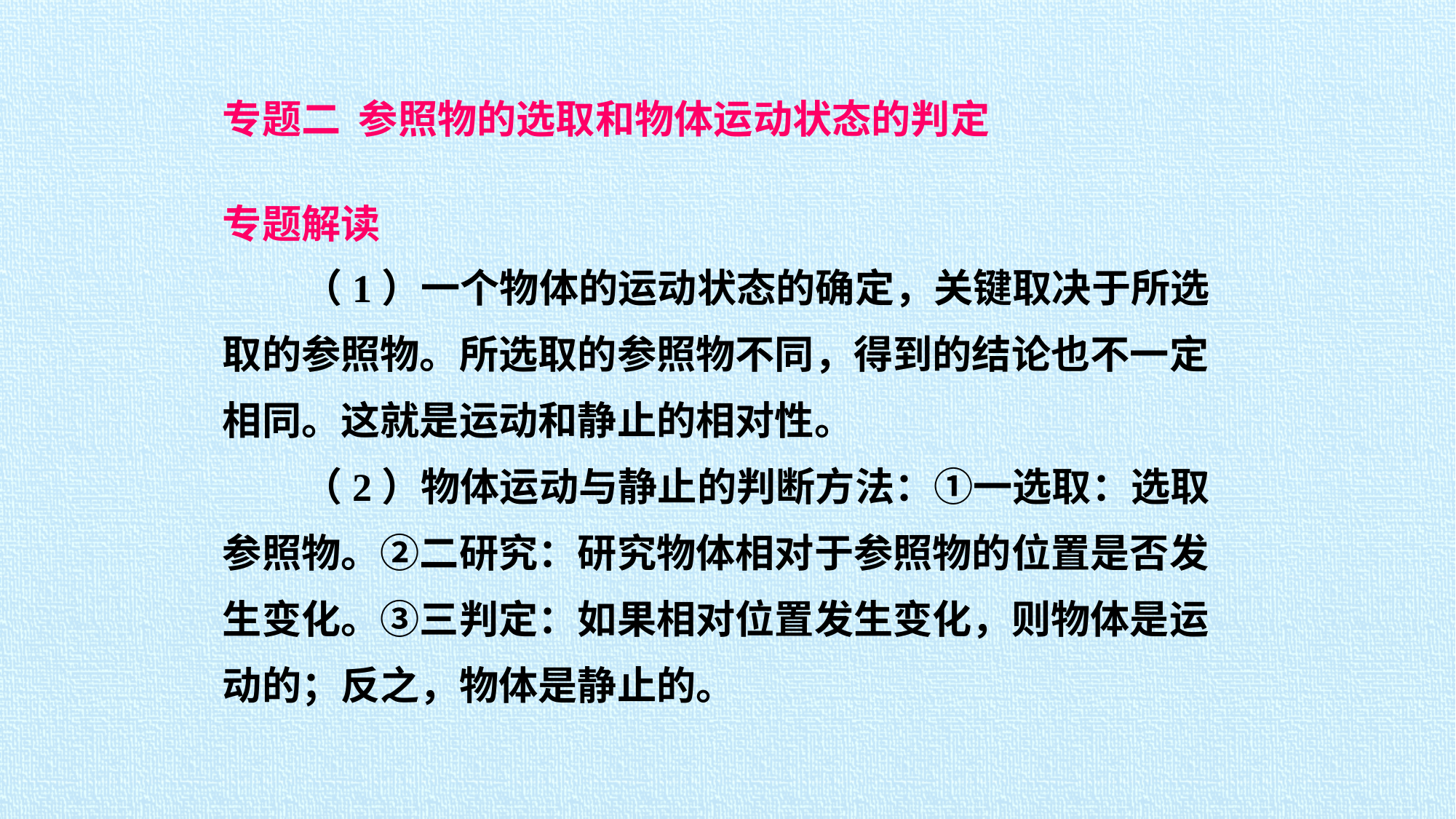

专题二  参照物的选取和物体运动状态的判定
专题解读
        （1）一个物体的运动状态的确定，关键取决于所选取的参照物。所选取的参照物不同，得到的结论也不一定相同。这就是运动和静止的相对性。
        （2）物体运动与静止的判断方法：①一选取：选取参照物。②二研究：研究物体相对于参照物的位置是否发生变化。③三判定：如果相对位置发生变化，则物体是运动的；反之，物体是静止的。